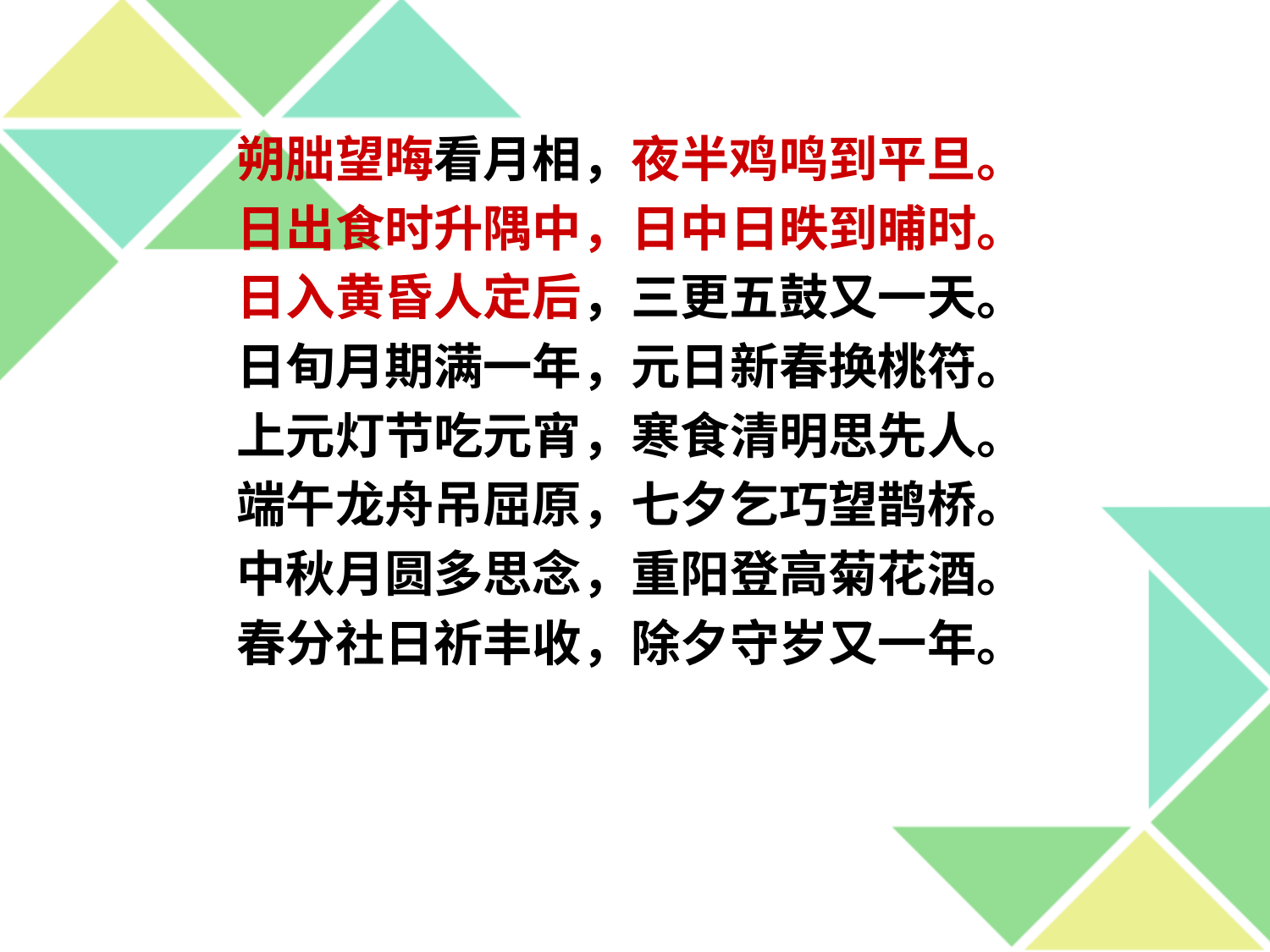

朔朏望晦看月相，夜半鸡鸣到平旦。
日出食时升隅中，日中日昳到晡时。
日入黄昏人定后，三更五鼓又一天。
日旬月期满一年，元日新春换桃符。
上元灯节吃元宵，寒食清明思先人。
端午龙舟吊屈原，七夕乞巧望鹊桥。
中秋月圆多思念，重阳登高菊花酒。
春分社日祈丰收，除夕守岁又一年。